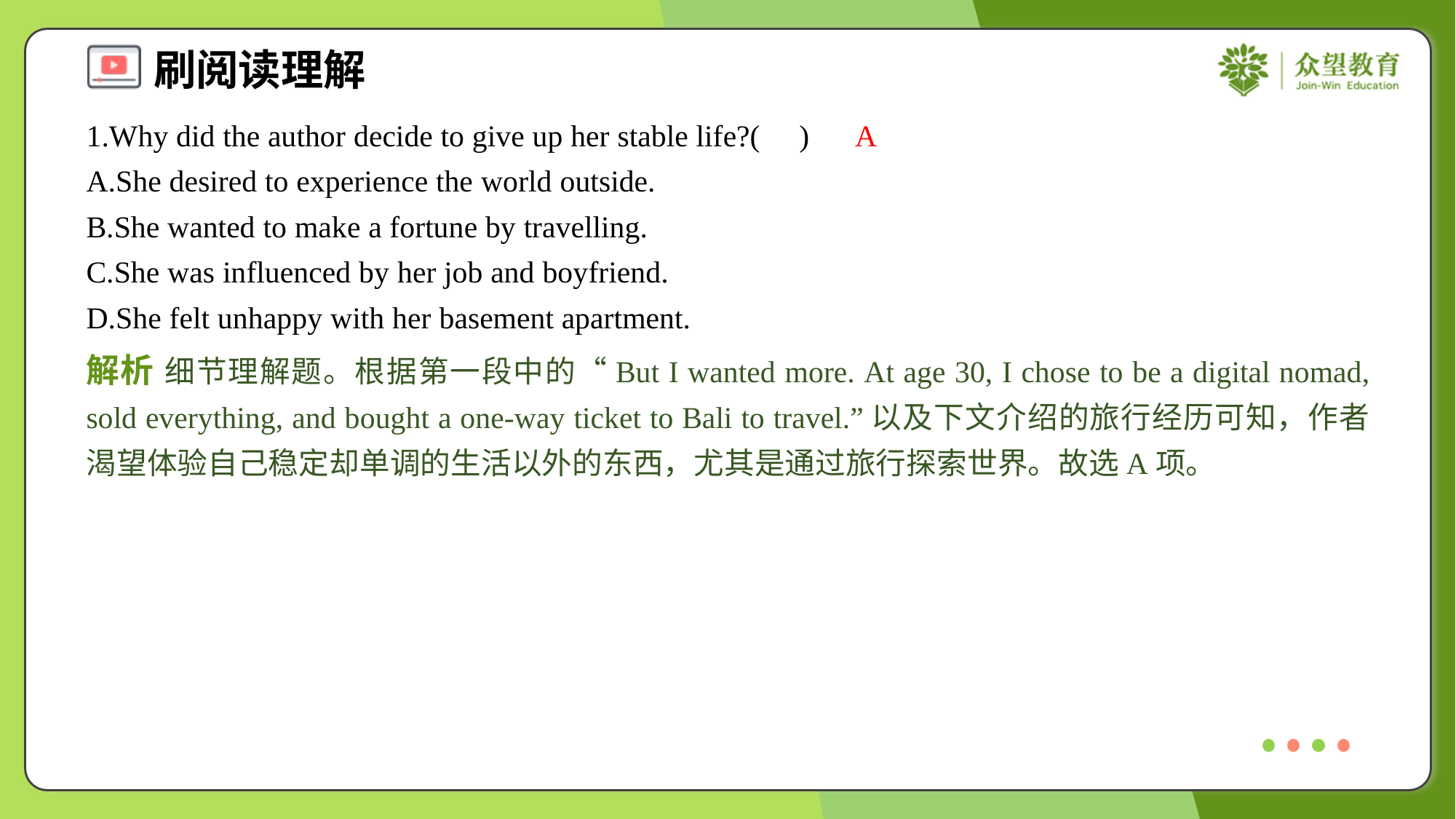

1.Why did the author decide to give up her stable life?(     )
A
A.She desired to experience the world outside.
B.She wanted to make a fortune by travelling.
C.She was influenced by her job and boyfriend.
D.She felt unhappy with her basement apartment.
解析 细节理解题。根据第一段中的“But I wanted more. At age 30, I chose to be a digital nomad, sold everything, and bought a one-way ticket to Bali to travel.”以及下文介绍的旅行经历可知，作者渴望体验自己稳定却单调的生活以外的东西，尤其是通过旅行探索世界。故选A项。